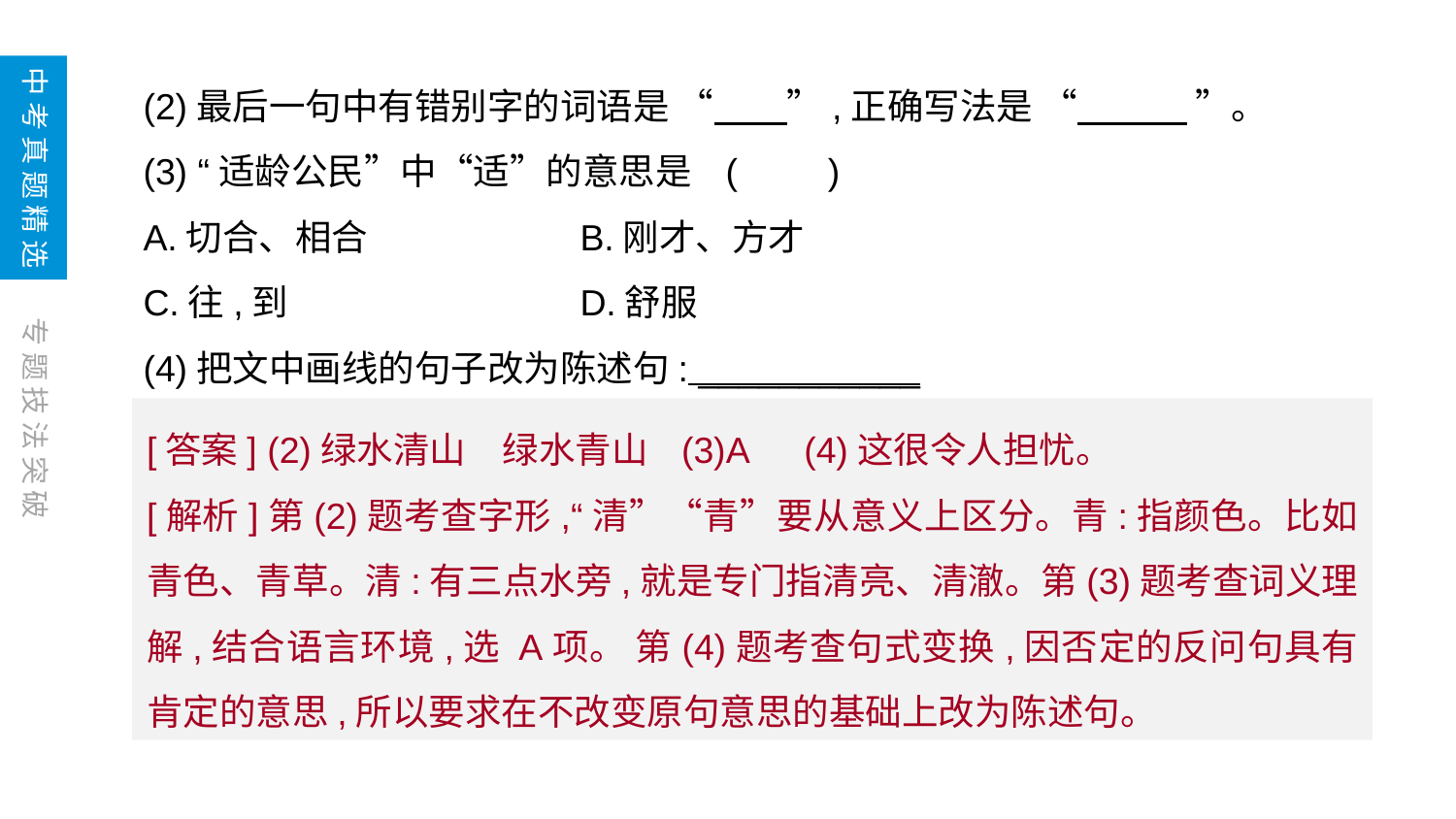

(2)最后一句中有错别字的词语是 “　　”,正确写法是 “　　　 ”。
(3) “适龄公民”中“适”的意思是	(　　)
A.切合、相合		B.刚才、方才
C.往,到			D.舒服
(4)把文中画线的句子改为陈述句: ___________

中考真题精选
专题技法突破
[答案] (2)绿水清山　绿水青山   (3)A　(4)这很令人担忧。
[解析]第(2)题考查字形,“清”“青”要从意义上区分。青:指颜色。比如青色、青草。清:有三点水旁,就是专门指清亮、清澈。第(3)题考查词义理解,结合语言环境,选 A项。 第(4)题考查句式变换,因否定的反问句具有肯定的意思,所以要求在不改变原句意思的基础上改为陈述句。